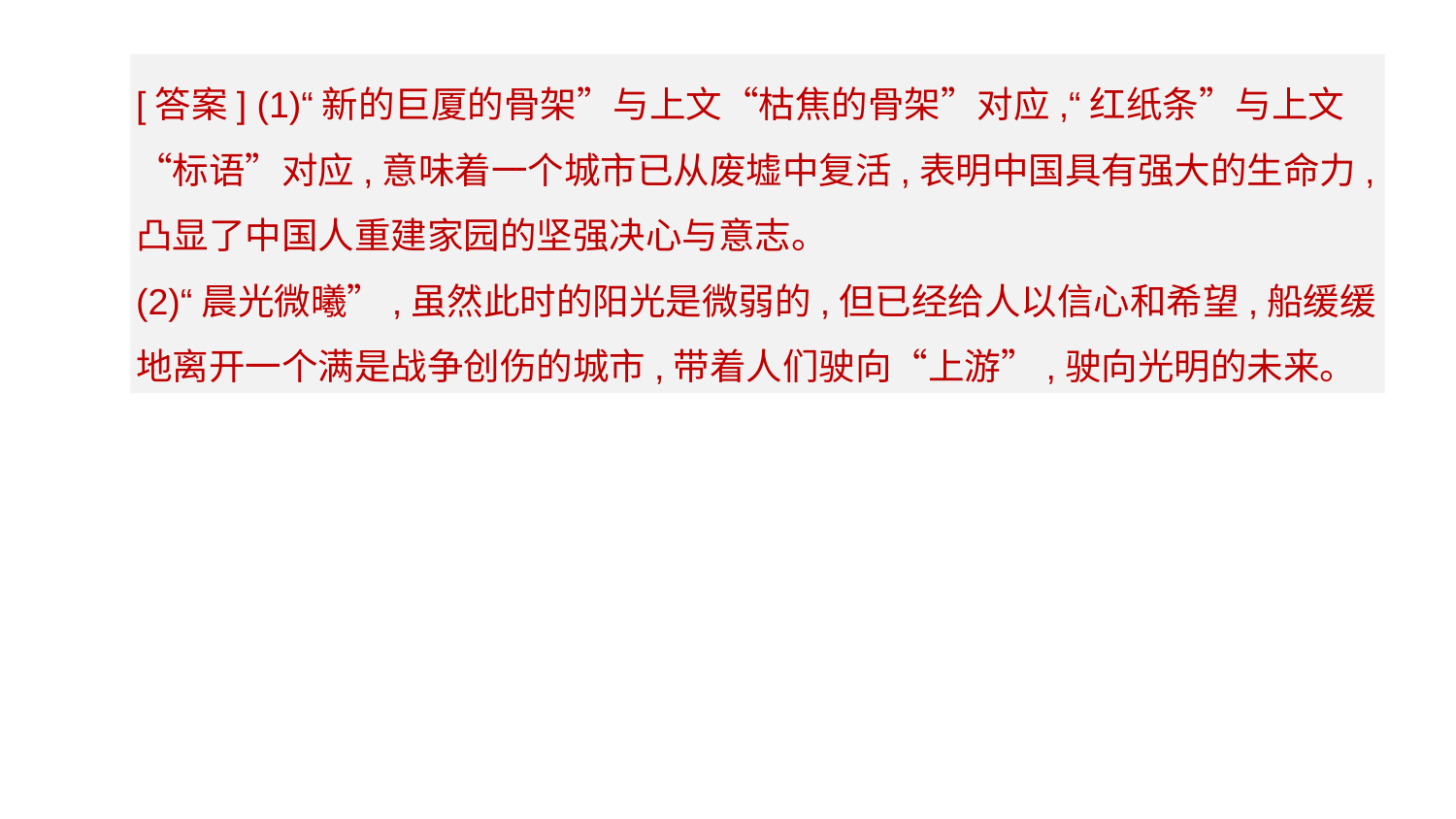

[答案] (1)“新的巨厦的骨架”与上文“枯焦的骨架”对应,“红纸条”与上文“标语”对应,意味着一个城市已从废墟中复活,表明中国具有强大的生命力,凸显了中国人重建家园的坚强决心与意志。
(2)“晨光微曦”,虽然此时的阳光是微弱的,但已经给人以信心和希望,船缓缓地离开一个满是战争创伤的城市,带着人们驶向“上游”,驶向光明的未来。